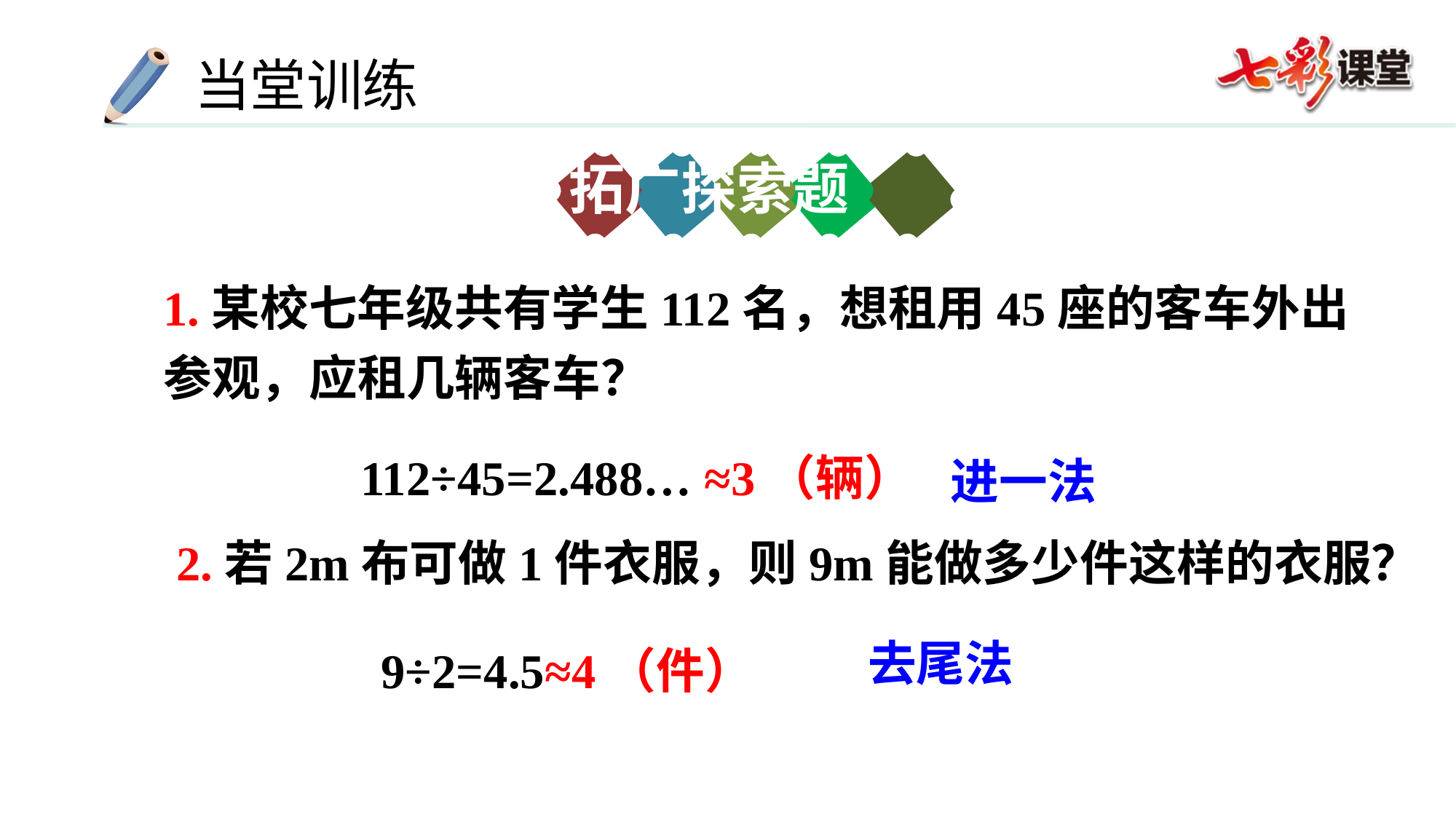

拓广探索题

1.某校七年级共有学生112名，想租用45座的客车外出参观，应租几辆客车？
112÷45=2.488… ≈3（辆）
进一法
2.若2m布可做1件衣服，则9m能做多少件这样的衣服？
去尾法
9÷2=4.5≈4（件）